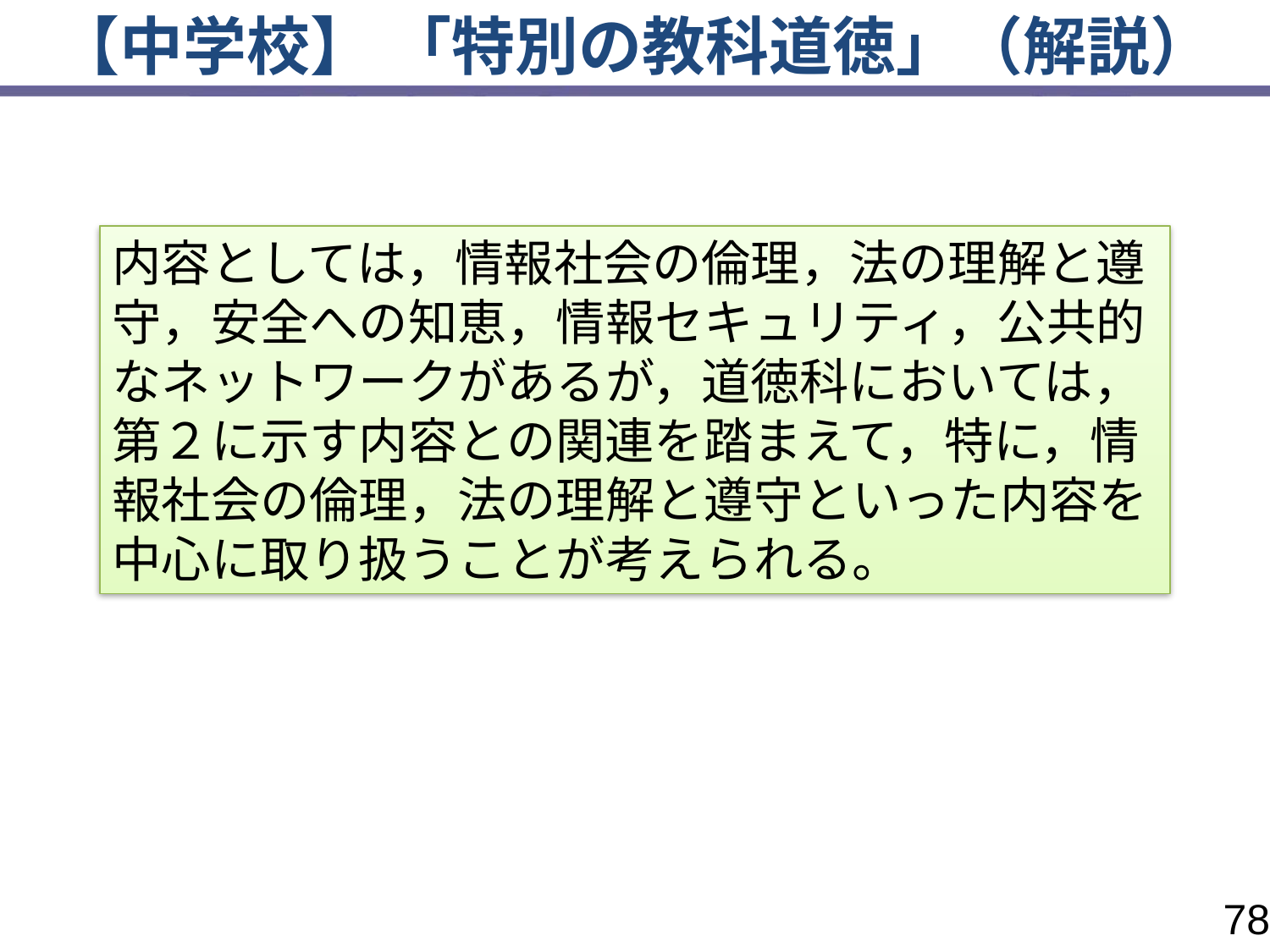

【中学校】 「特別の教科道徳」（解説）
内容としては，情報社会の倫理，法の理解と遵守，安全への知恵，情報セキュリティ，公共的なネットワークがあるが，道徳科においては，第２に示す内容との関連を踏まえて，特に，情報社会の倫理，法の理解と遵守といった内容を中心に取り扱うことが考えられる。
78